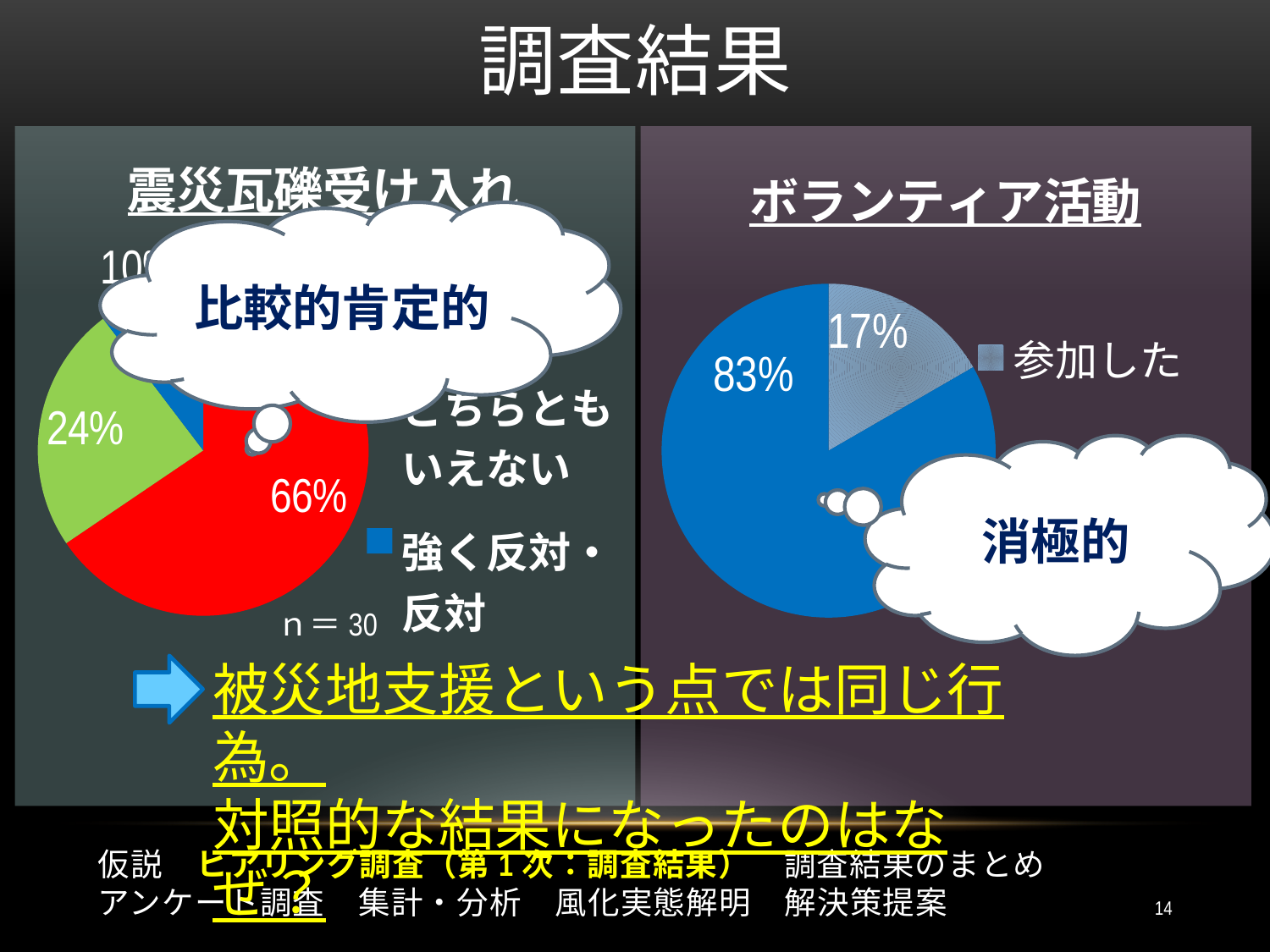

調査結果

### Chart: 震災瓦礫受け入れ

| Category |  |
|---|---|
| 強く賛成・賛成 | 19.0 |
| どちらともいえない | 7.0 |
| 強く反対・反対 | 3.0 |

### Chart: ボランティア活動

| Category |  |
|---|---|
| 参加した | 5.0 |
| 参加していない | 25.0 |
比較的肯定的
消極的
ｎ＝30
被災地支援という点では同じ行為。
対照的な結果になったのはなぜ？

仮説　ヒアリング調査（第1次：調査結果）　調査結果のまとめ
アンケート調査　集計・分析　風化実態解明　解決策提案
14